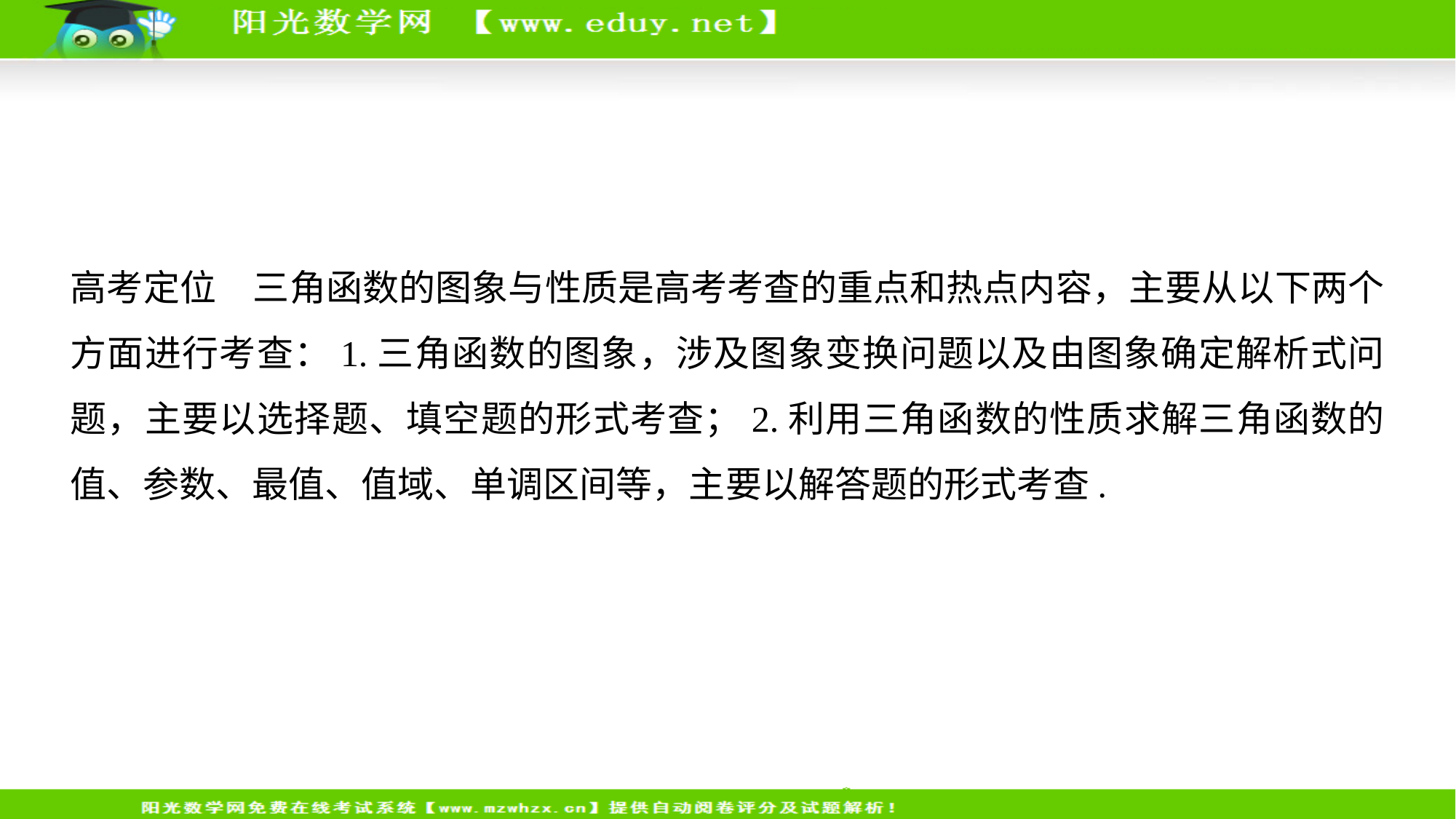

高考定位　三角函数的图象与性质是高考考查的重点和热点内容，主要从以下两个方面进行考查：1.三角函数的图象，涉及图象变换问题以及由图象确定解析式问题，主要以选择题、填空题的形式考查；2.利用三角函数的性质求解三角函数的值、参数、最值、值域、单调区间等，主要以解答题的形式考查.